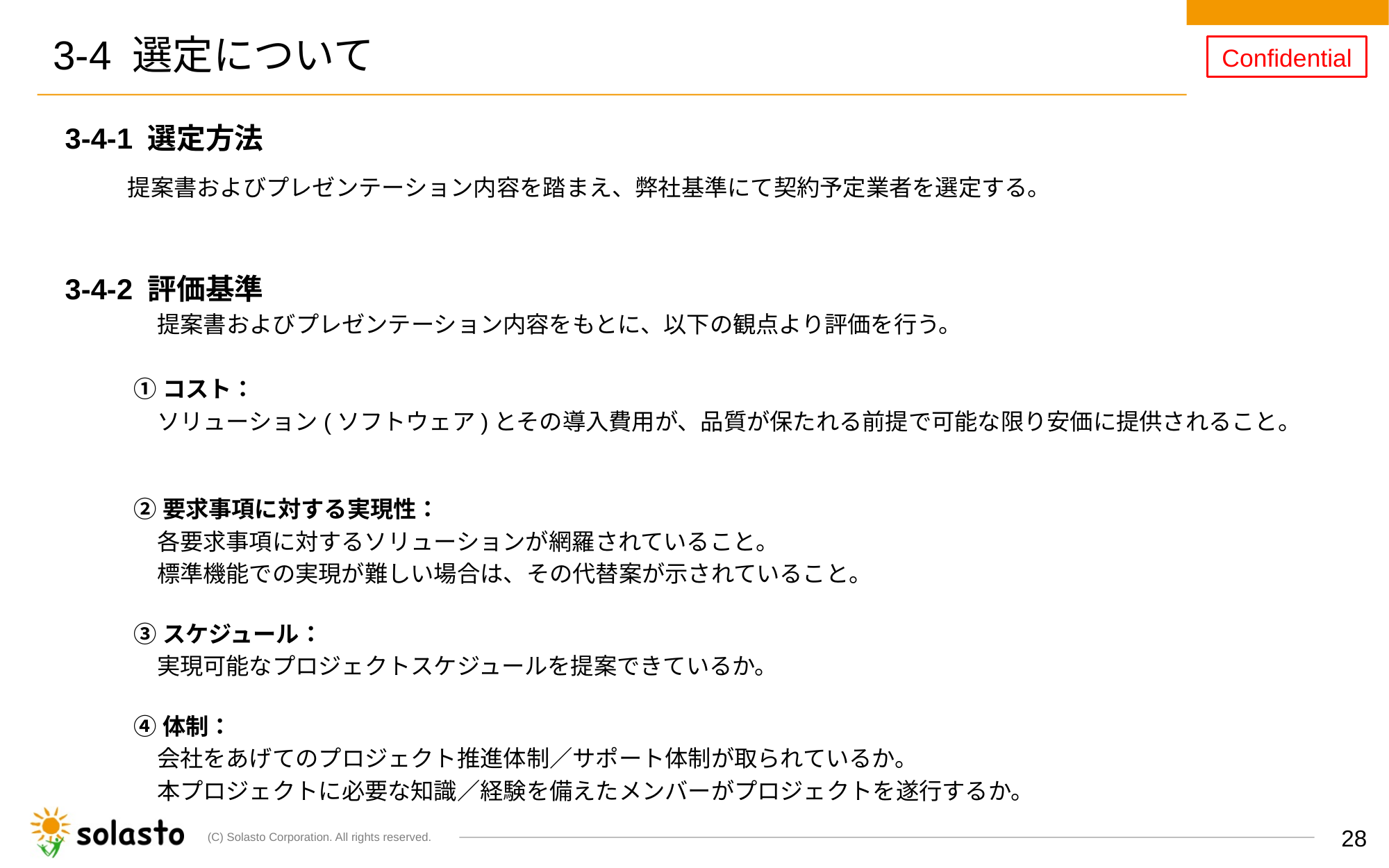

# 3-4 選定について
3-4-1 選定方法
 提案書およびプレゼンテーション内容を踏まえ、弊社基準にて契約予定業者を選定する。

3-4-2 評価基準
　　　　提案書およびプレゼンテーション内容をもとに、以下の観点より評価を行う。

①コスト：
　ソリューション(ソフトウェア)とその導入費用が、品質が保たれる前提で可能な限り安価に提供されること。
②要求事項に対する実現性：
　各要求事項に対するソリューションが網羅されていること。
　標準機能での実現が難しい場合は、その代替案が示されていること。
③スケジュール：
　実現可能なプロジェクトスケジュールを提案できているか。
④体制：
　会社をあげてのプロジェクト推進体制／サポート体制が取られているか。
　本プロジェクトに必要な知識／経験を備えたメンバーがプロジェクトを遂行するか。